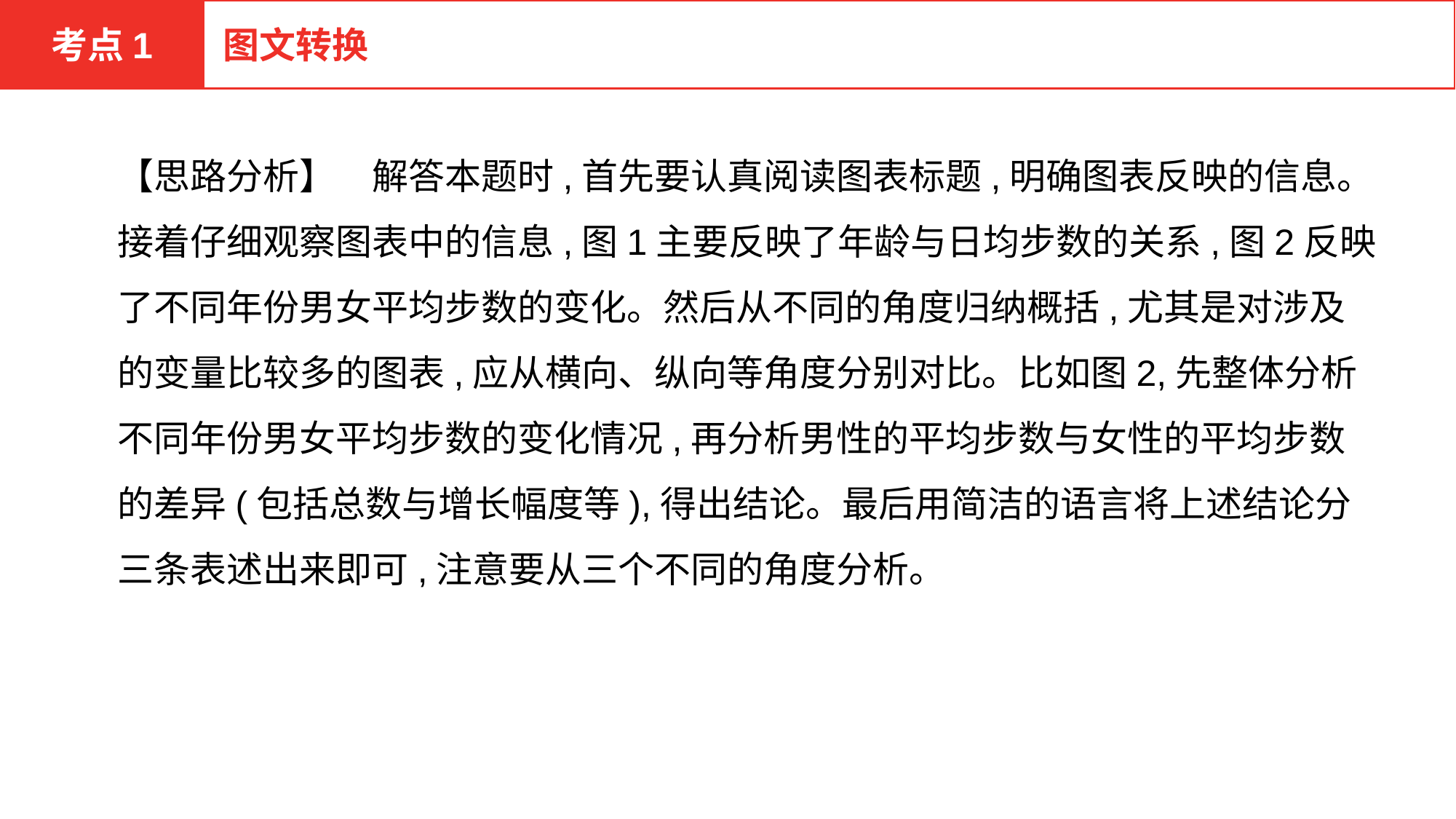

考点1
图文转换
【思路分析】　解答本题时,首先要认真阅读图表标题,明确图表反映的信息。接着仔细观察图表中的信息,图1主要反映了年龄与日均步数的关系,图2反映了不同年份男女平均步数的变化。然后从不同的角度归纳概括,尤其是对涉及的变量比较多的图表,应从横向、纵向等角度分别对比。比如图2,先整体分析不同年份男女平均步数的变化情况,再分析男性的平均步数与女性的平均步数的差异(包括总数与增长幅度等),得出结论。最后用简洁的语言将上述结论分三条表述出来即可,注意要从三个不同的角度分析。